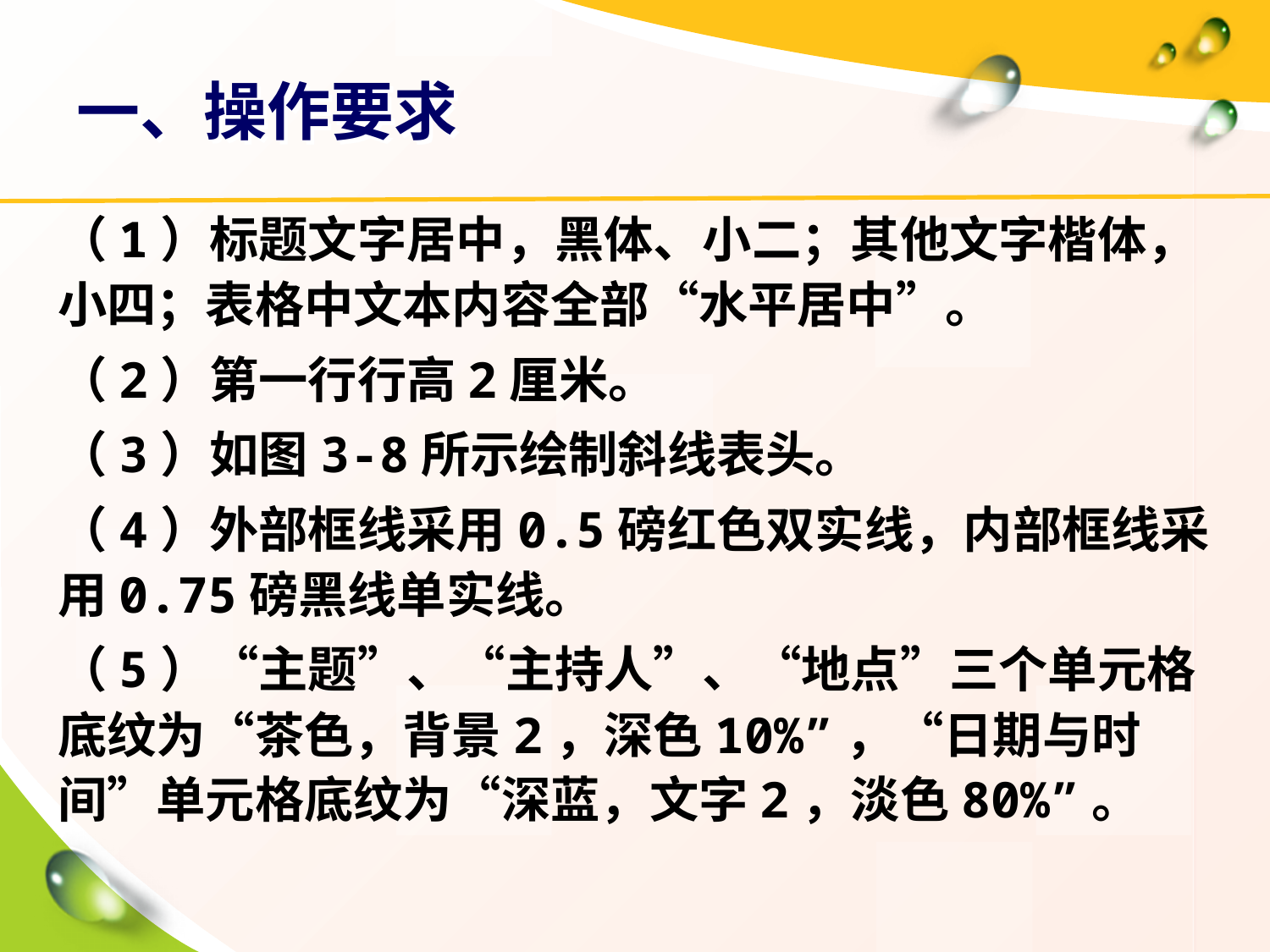

# 一、操作要求
（1）标题文字居中，黑体、小二；其他文字楷体，小四；表格中文本内容全部“水平居中”。
（2）第一行行高2厘米。
（3）如图3-8所示绘制斜线表头。
（4）外部框线采用0.5磅红色双实线，内部框线采用0.75磅黑线单实线。
（5）“主题”、“主持人”、“地点”三个单元格底纹为“茶色，背景2，深色10%”，“日期与时间”单元格底纹为“深蓝，文字2，淡色80%”。